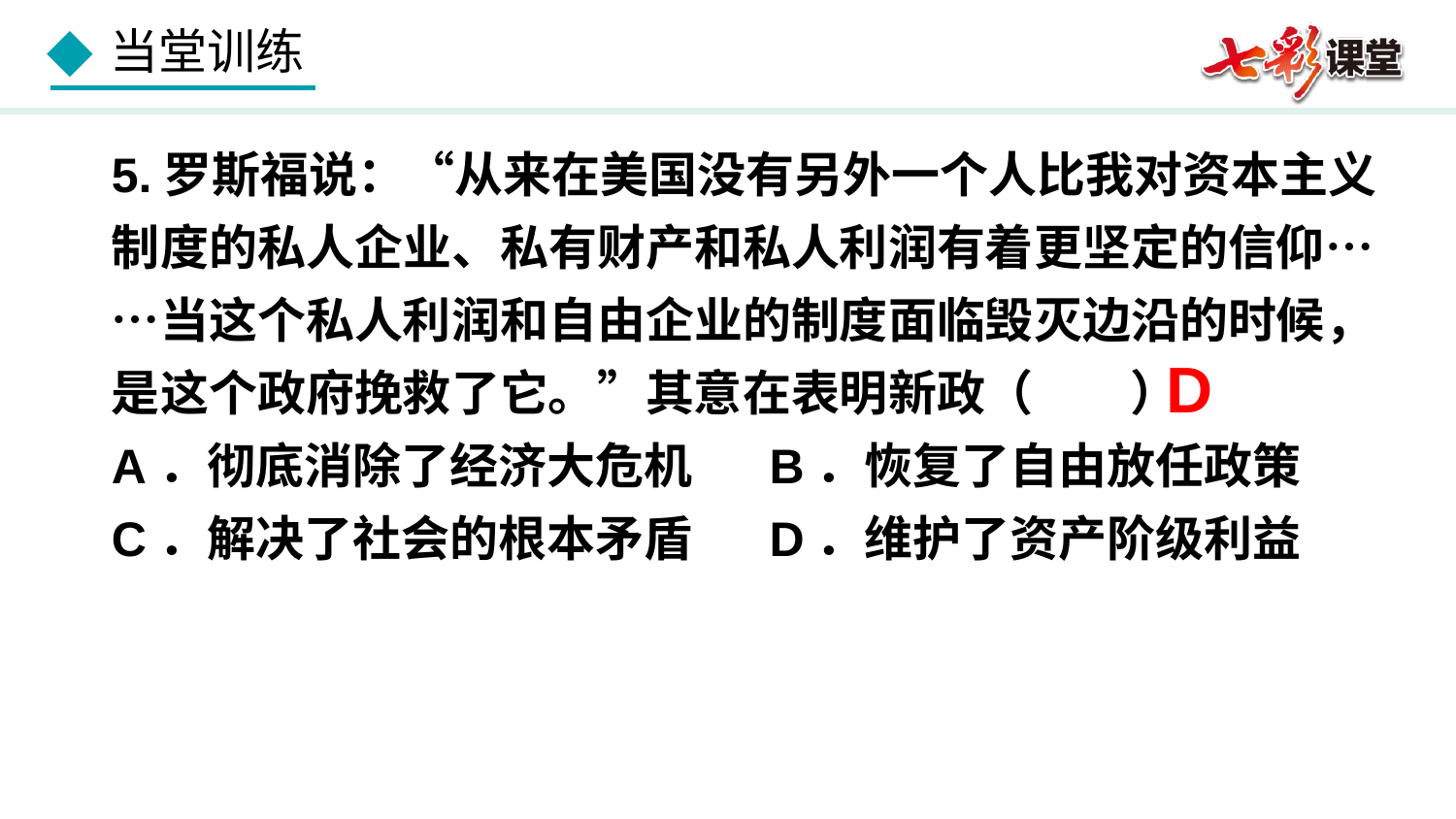

5.罗斯福说：“从来在美国没有另外一个人比我对资本主义制度的私人企业、私有财产和私人利润有着更坚定的信仰……当这个私人利润和自由企业的制度面临毁灭边沿的时候，是这个政府挽救了它。”其意在表明新政（　　）
A．彻底消除了经济大危机      B．恢复了自由放任政策
C．解决了社会的根本矛盾      D．维护了资产阶级利益
D